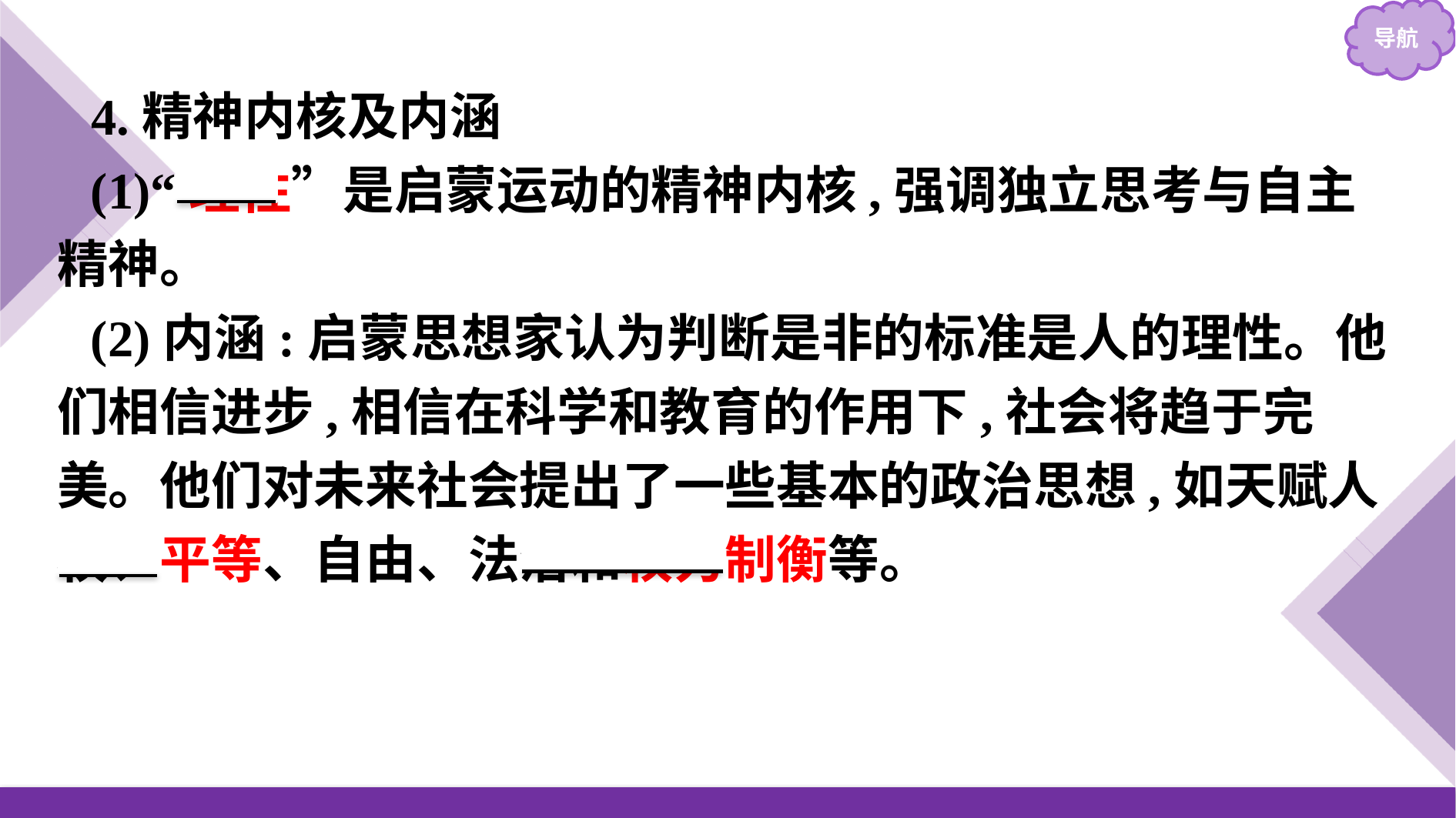

4.精神内核及内涵
(1)“理性”是启蒙运动的精神内核,强调独立思考与自主精神。
(2)内涵:启蒙思想家认为判断是非的标准是人的理性。他们相信进步,相信在科学和教育的作用下,社会将趋于完美。他们对未来社会提出了一些基本的政治思想,如天赋人权、平等、自由、法治和权力制衡等。